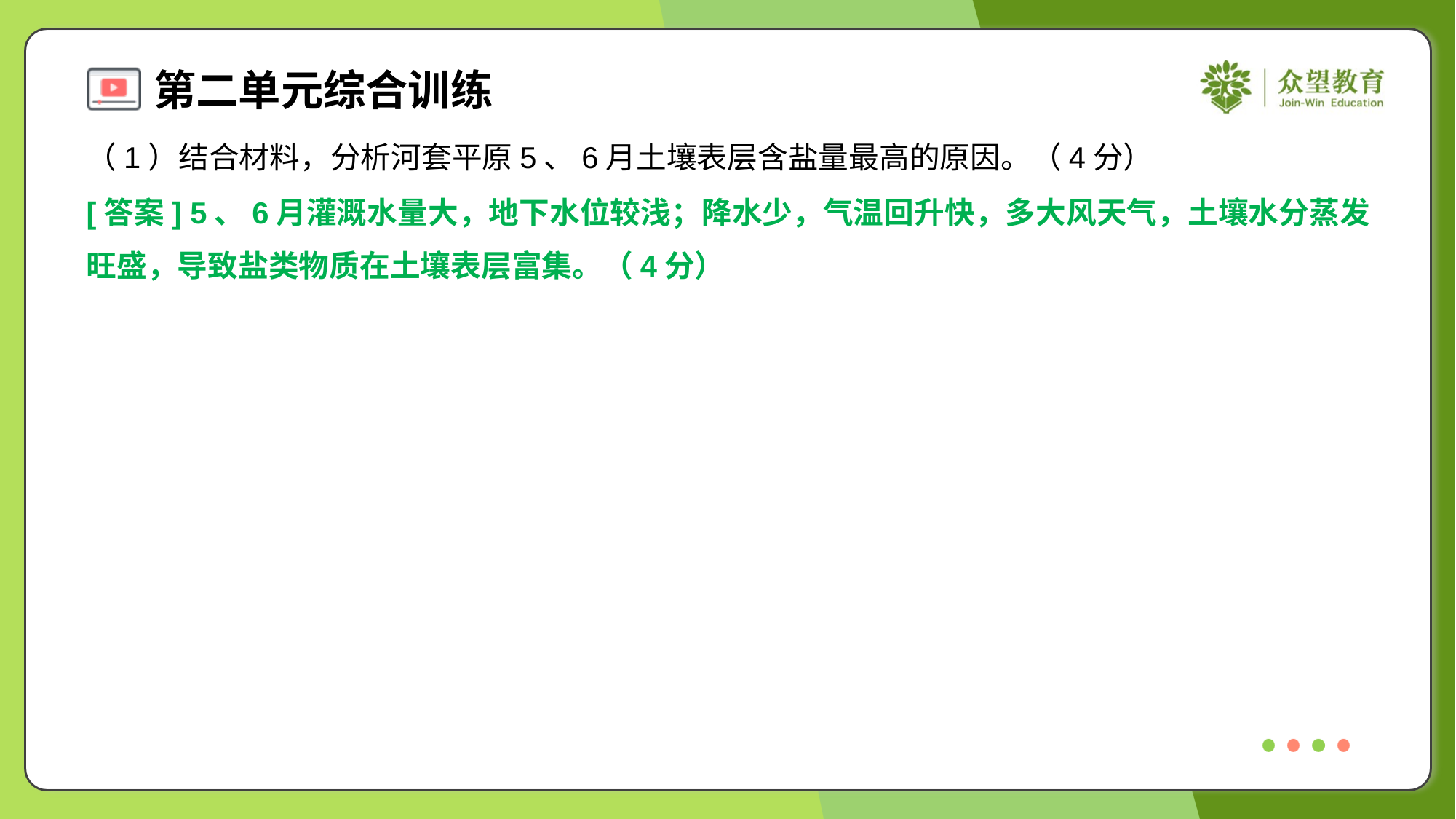

（1）结合材料，分析河套平原5、6月土壤表层含盐量最高的原因。（4分）
[答案] 5、6月灌溉水量大，地下水位较浅；降水少，气温回升快，多大风天气，土壤水分蒸发
旺盛，导致盐类物质在土壤表层富集。（4分）